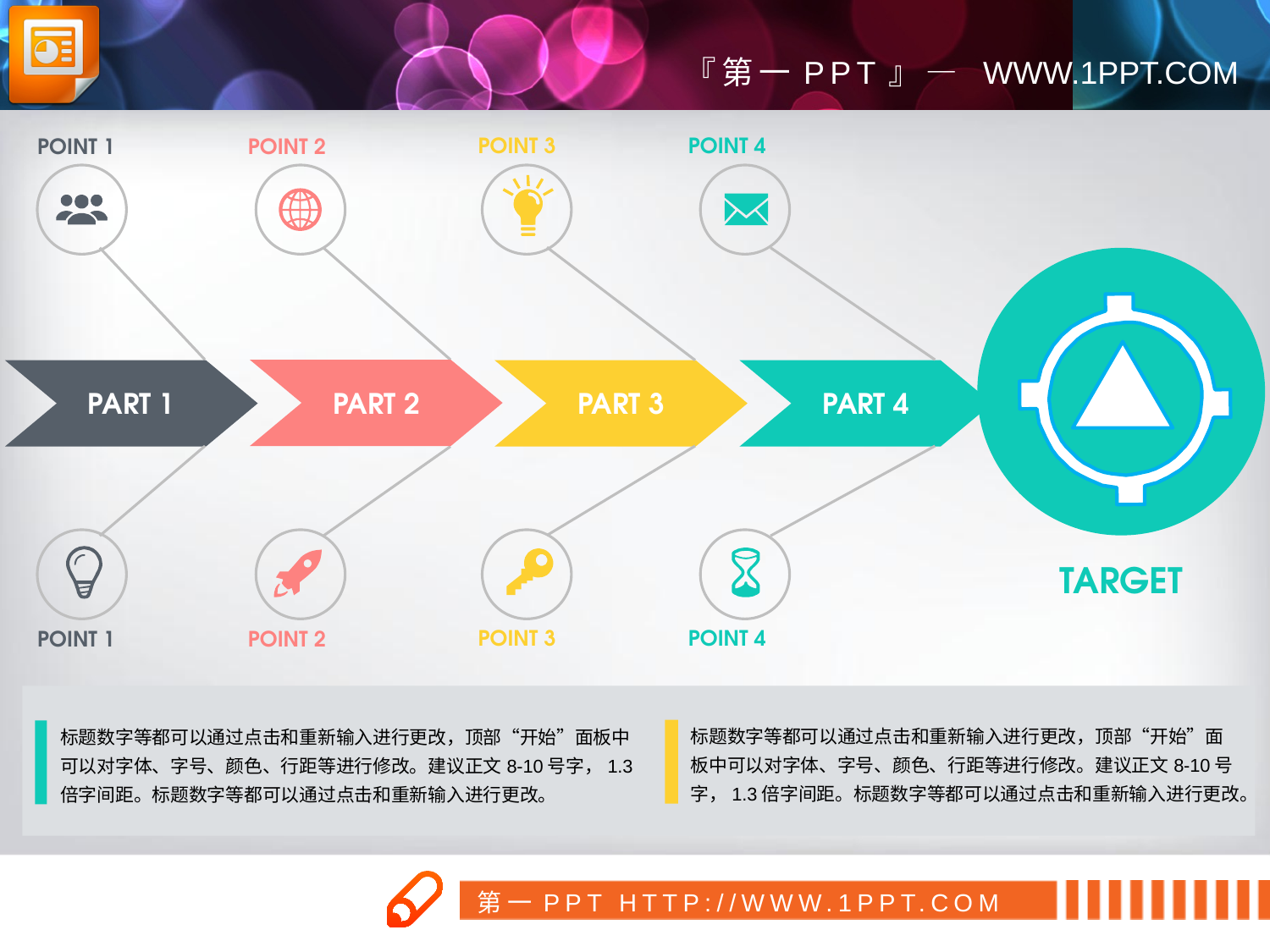

POINT 3

POINT 3
POINT 4

POINT 4
POINT 1

POINT 1
POINT 2

POINT 2

PART 2
PART 1
PART 3
PART 4
TARGET

标题数字等都可以通过点击和重新输入进行更改，顶部“开始”面板中可以对字体、字号、颜色、行距等进行修改。建议正文8-10号字，1.3倍字间距。标题数字等都可以通过点击和重新输入进行更改。
标题数字等都可以通过点击和重新输入进行更改，顶部“开始”面板中可以对字体、字号、颜色、行距等进行修改。建议正文8-10号字，1.3倍字间距。标题数字等都可以通过点击和重新输入进行更改。